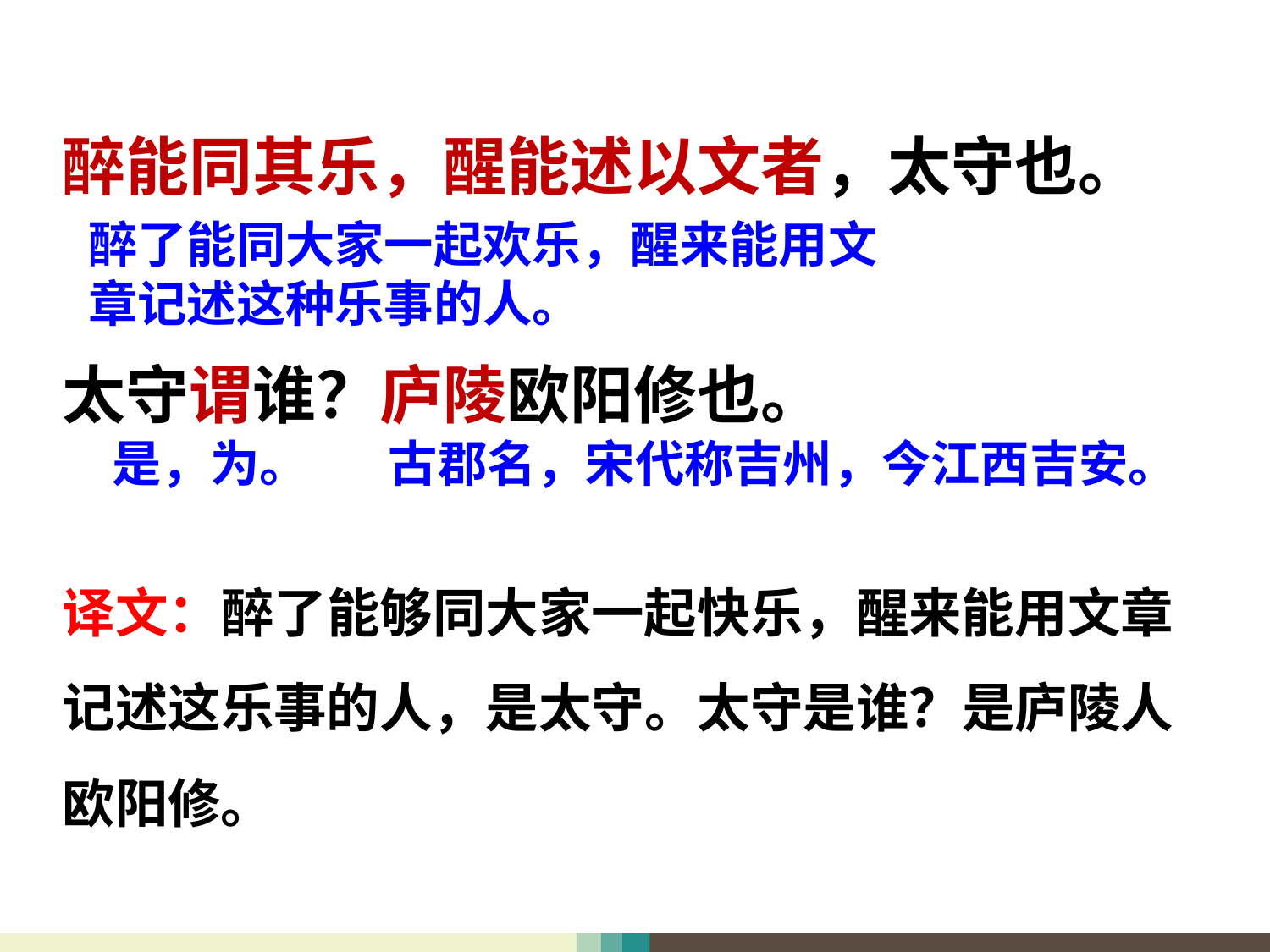

醉能同其乐，醒能述以文者，太守也。

太守谓谁？庐陵欧阳修也。
醉了能同大家一起欢乐，醒来能用文章记述这种乐事的人。
是，为。
古郡名，宋代称吉州，今江西吉安。
译文：醉了能够同大家一起快乐，醒来能用文章记述这乐事的人，是太守。太守是谁？是庐陵人欧阳修。